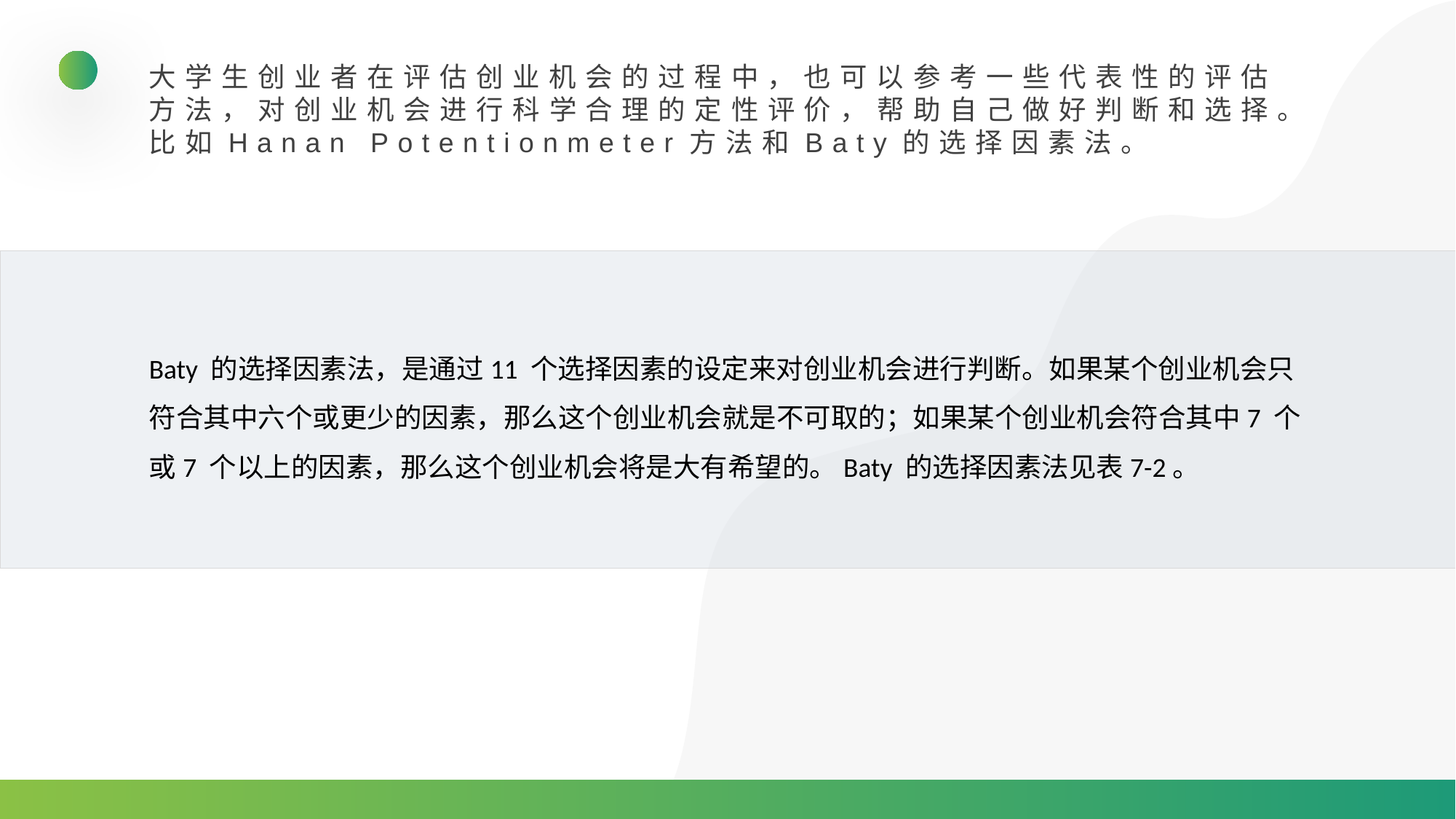

大学生创业者在评估创业机会的过程中，也可以参考一些代表性的评估方法，对创业机会进行科学合理的定性评价，帮助自己做好判断和选择。比如Hanan Potentionmeter方法和Baty的选择因素法。

Baty 的选择因素法，是通过11 个选择因素的设定来对创业机会进行判断。如果某个创业机会只符合其中六个或更少的因素，那么这个创业机会就是不可取的；如果某个创业机会符合其中7 个或7 个以上的因素，那么这个创业机会将是大有希望的。Baty 的选择因素法见表7-2。